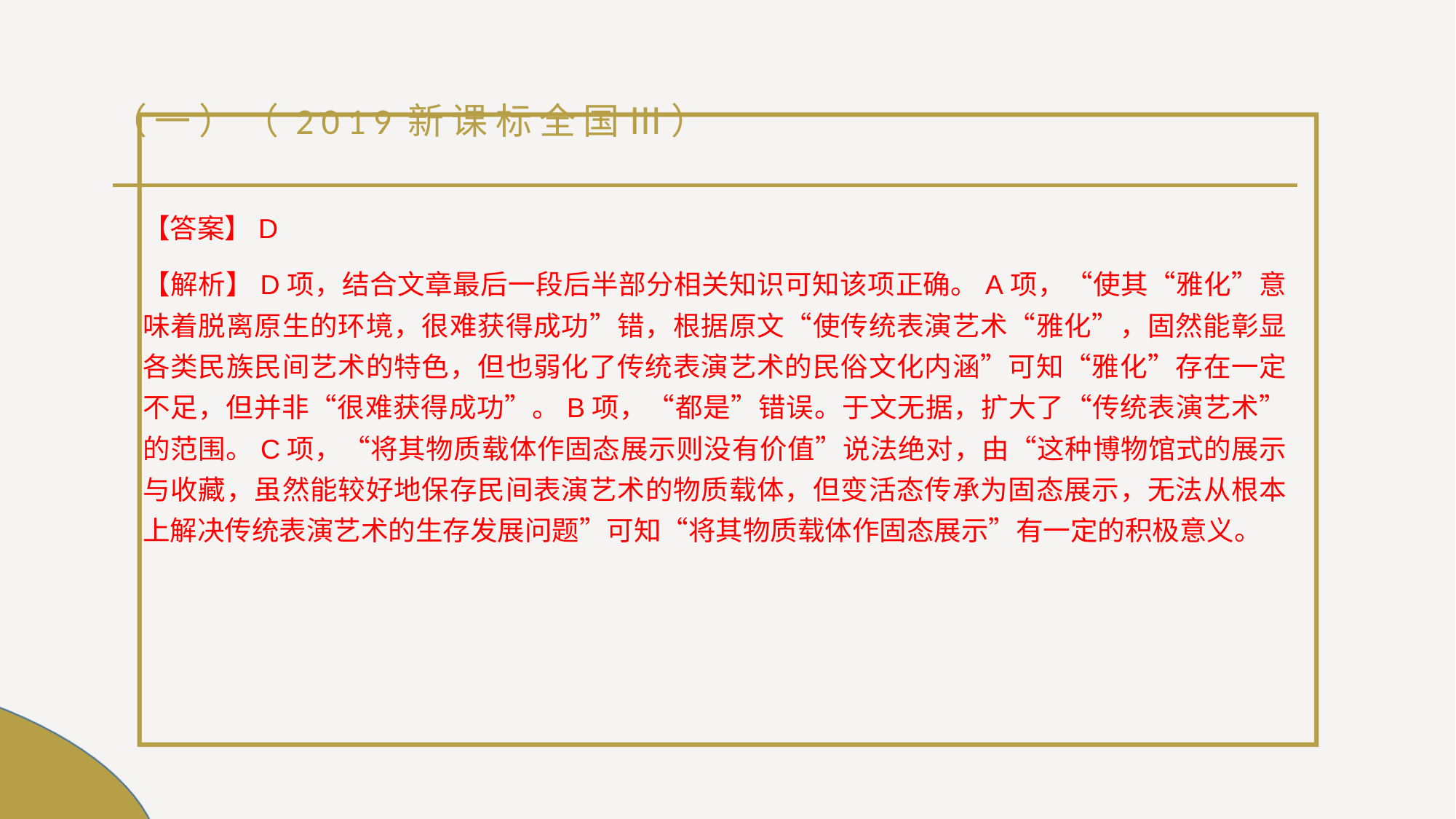

# （一）（2019新课标全国Ⅲ）
【答案】D
【解析】D项，结合文章最后一段后半部分相关知识可知该项正确。A项，“使其“雅化”意味着脱离原生的环境，很难获得成功”错，根据原文“使传统表演艺术“雅化”，固然能彰显各类民族民间艺术的特色，但也弱化了传统表演艺术的民俗文化内涵”可知“雅化”存在一定不足，但并非“很难获得成功”。B项，“都是”错误。于文无据，扩大了“传统表演艺术”的范围。C项，“将其物质载体作固态展示则没有价值”说法绝对，由“这种博物馆式的展示与收藏，虽然能较好地保存民间表演艺术的物质载体，但变活态传承为固态展示，无法从根本上解决传统表演艺术的生存发展问题”可知“将其物质载体作固态展示”有一定的积极意义。